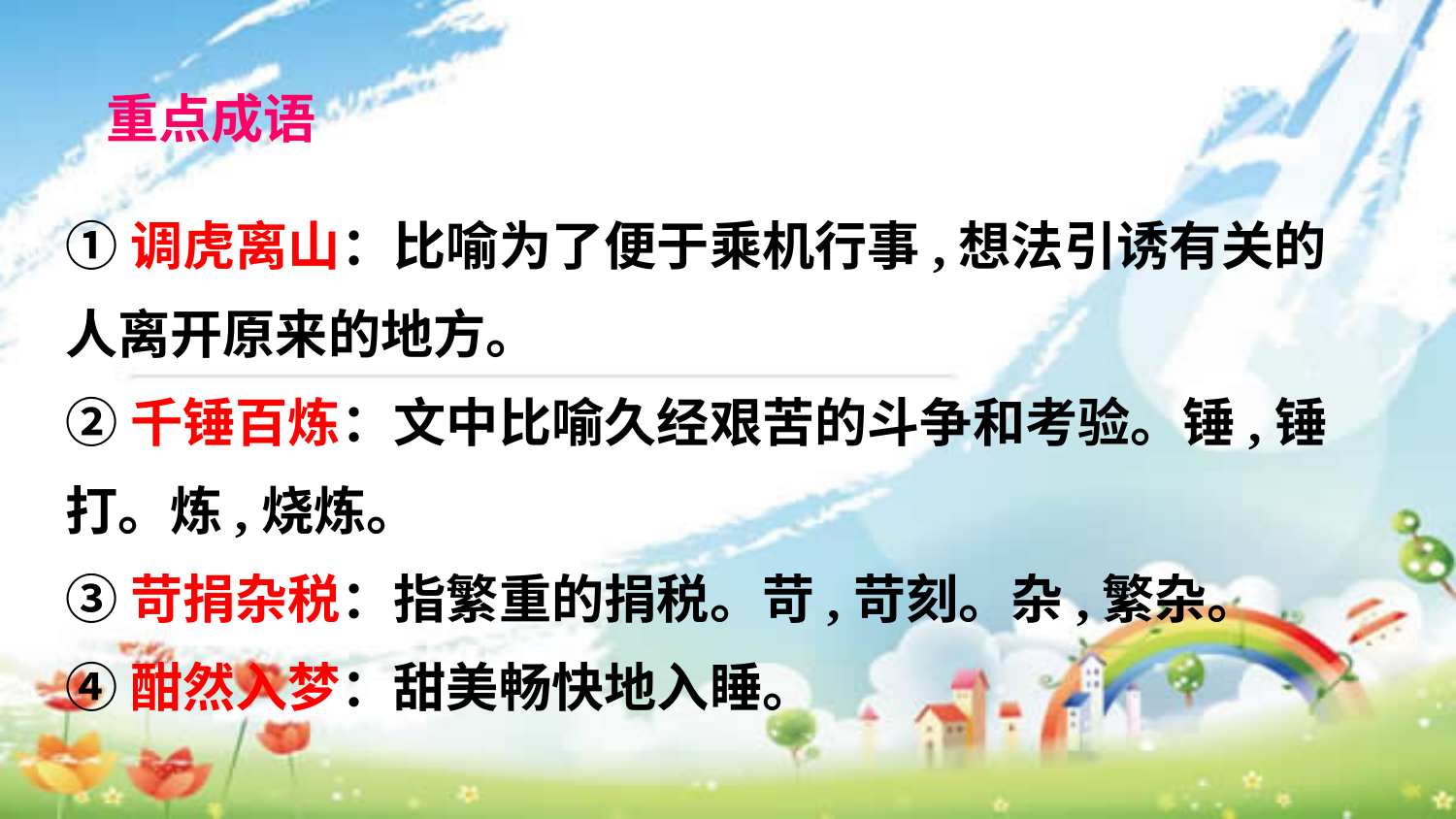

重点成语
①调虎离山：比喻为了便于乘机行事,想法引诱有关的人离开原来的地方。
②千锤百炼：文中比喻久经艰苦的斗争和考验。锤,锤打。炼,烧炼。
③苛捐杂税：指繁重的捐税。苛,苛刻。杂,繁杂。
④酣然入梦：甜美畅快地入睡。